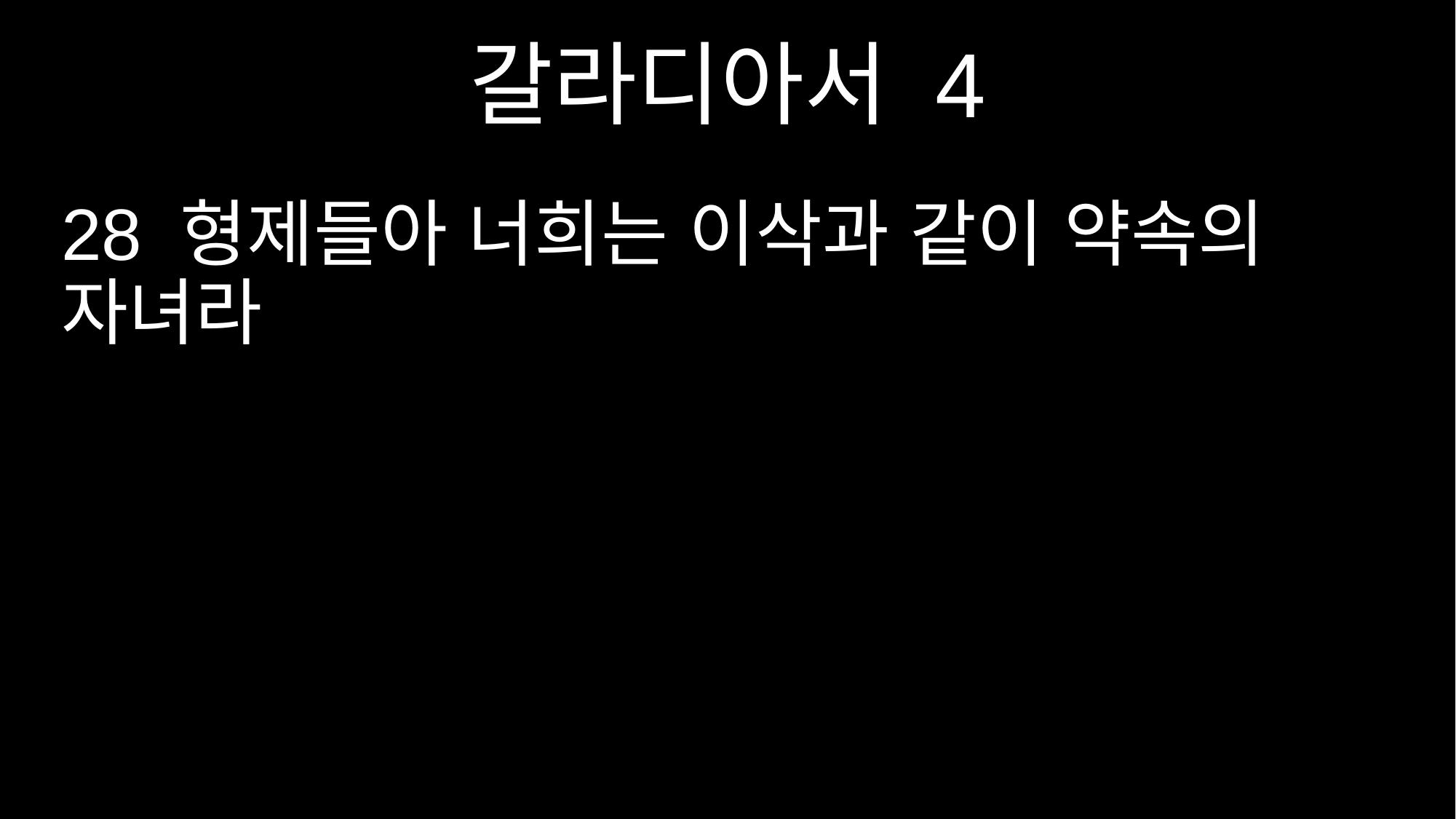

갈라디아서 4
28 형제들아 너희는 이삭과 같이 약속의 자녀라